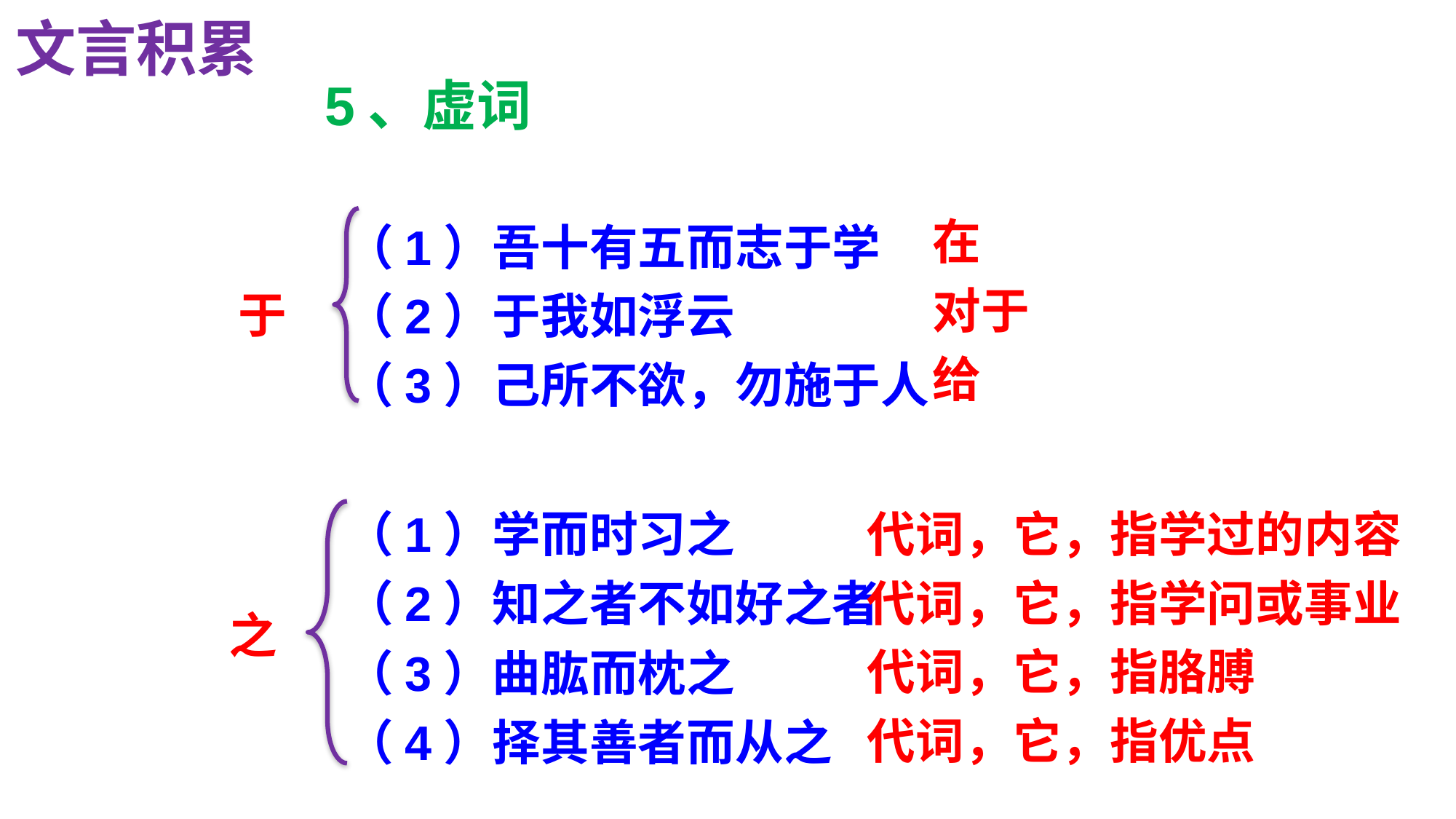

文言积累
5、虚词
在
对于
给
（1）吾十有五而志于学
（2）于我如浮云
（3）己所不欲，勿施于人

于

（1）学而时习之
（2）知之者不如好之者
（3）曲肱而枕之
（4）择其善者而从之

代词，它，指学过的内容
代词，它，指学问或事业
代词，它，指胳膊
代词，它，指优点

之